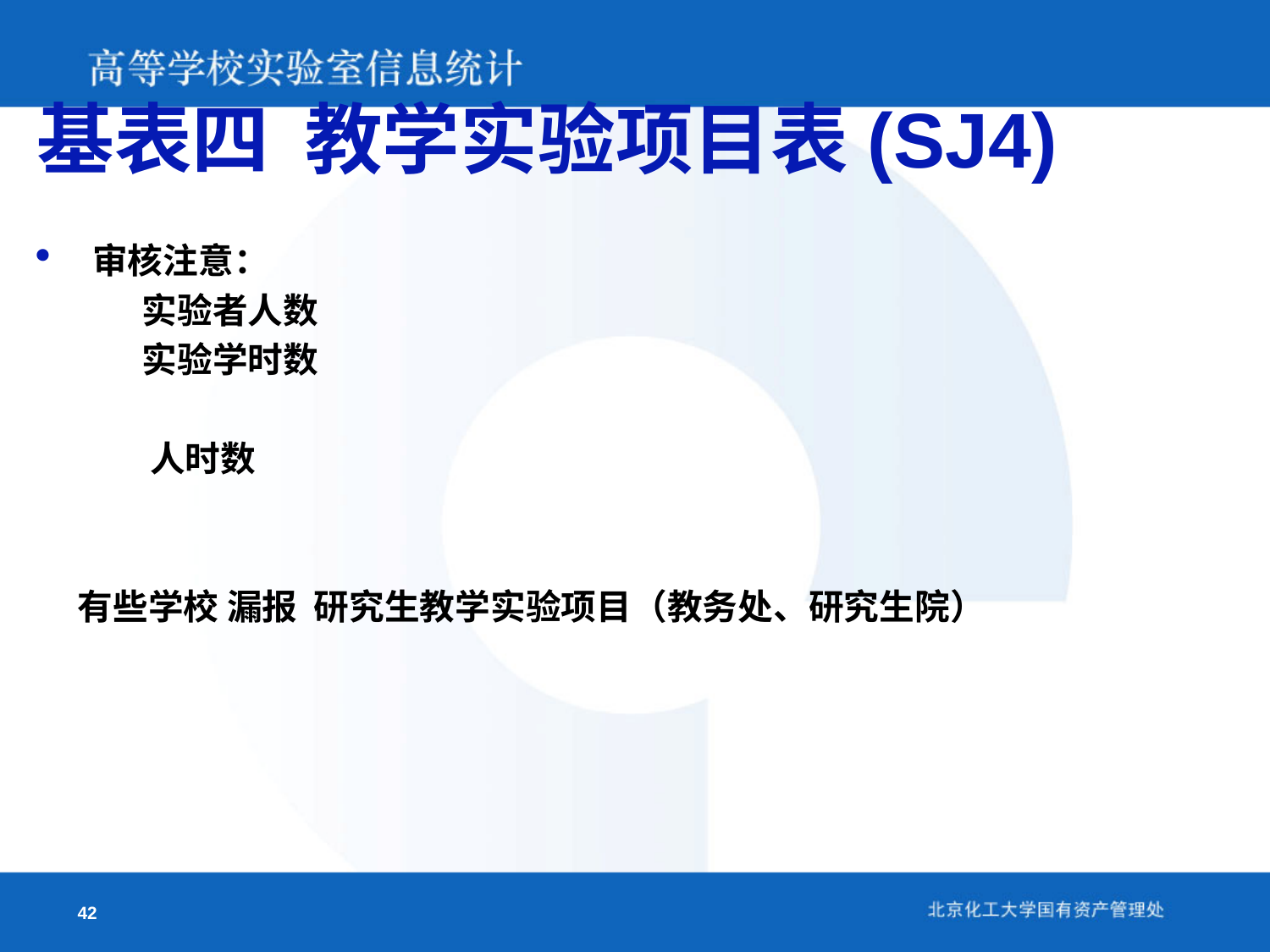

# 基表四  教学实验项目表(SJ4)
审核注意：
            实验者人数
            实验学时数

             人时数

    有些学校 漏报  研究生教学实验项目（教务处、研究生院）